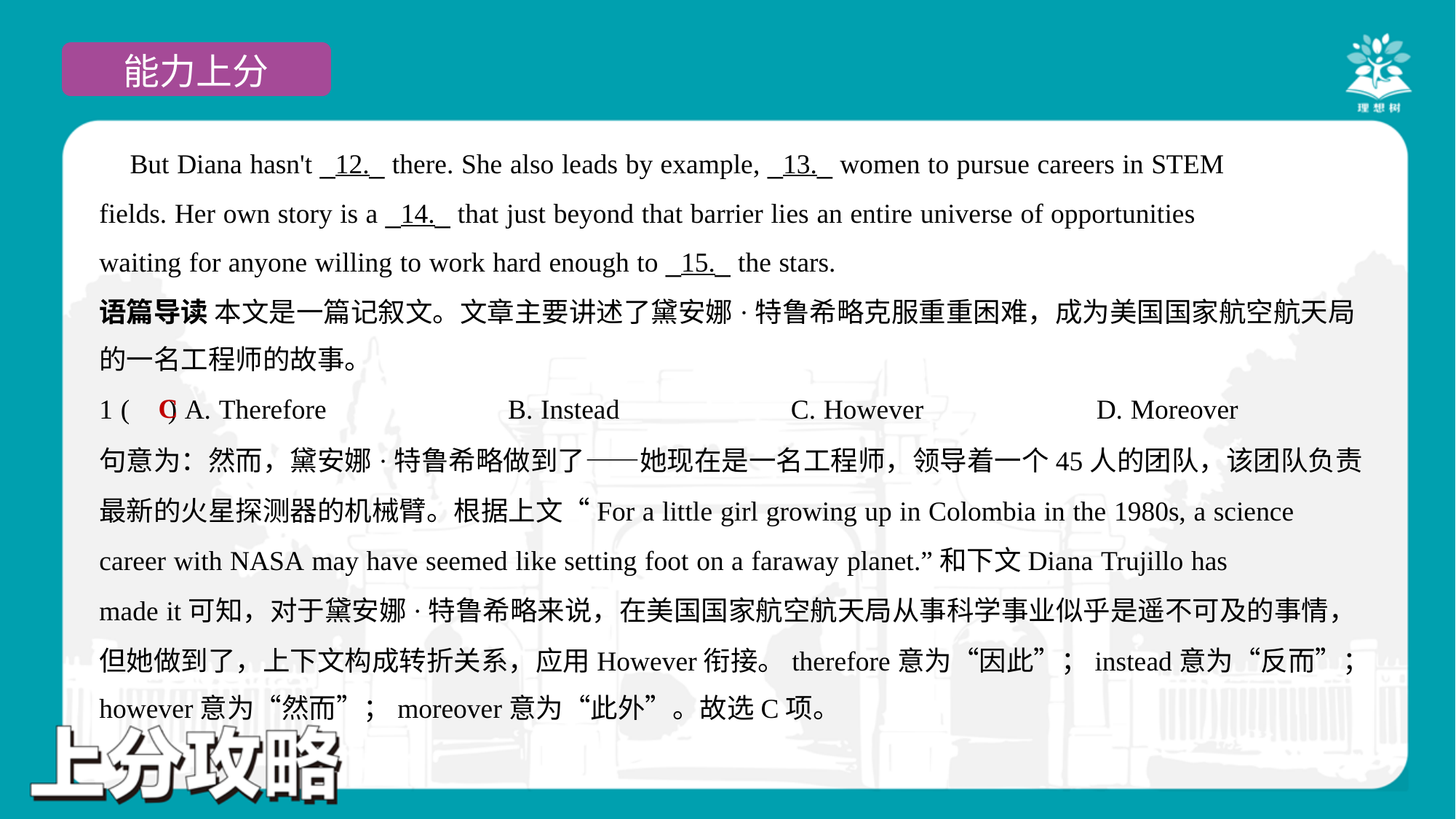

But Diana hasn't _12._ there. She also leads by example, _13._ women to pursue careers in STEM
fields. Her own story is a _14._ that just beyond that barrier lies an entire universe of opportunities
waiting for anyone willing to work hard enough to _15._ the stars.#4
语篇导读 本文是一篇记叙文。文章主要讲述了黛安娜·特鲁希略克服重重困难，成为美国国家航空航天局
的一名工程师的故事。
C
1 (     ) A. Therefore	B. Instead	C. However	D. Moreover
句意为：然而，黛安娜·特鲁希略做到了——她现在是一名工程师，领导着一个45人的团队，该团队负责
最新的火星探测器的机械臂。根据上文“For a little girl growing up in Colombia in the 1980s, a science
career with NASA may have seemed like setting foot on a faraway planet.”和下文Diana Trujillo has
made it可知，对于黛安娜·特鲁希略来说，在美国国家航空航天局从事科学事业似乎是遥不可及的事情，
但她做到了，上下文构成转折关系，应用However衔接。therefore意为“因此”；instead意为“反而”；
however意为“然而”；moreover意为“此外”。故选C项。